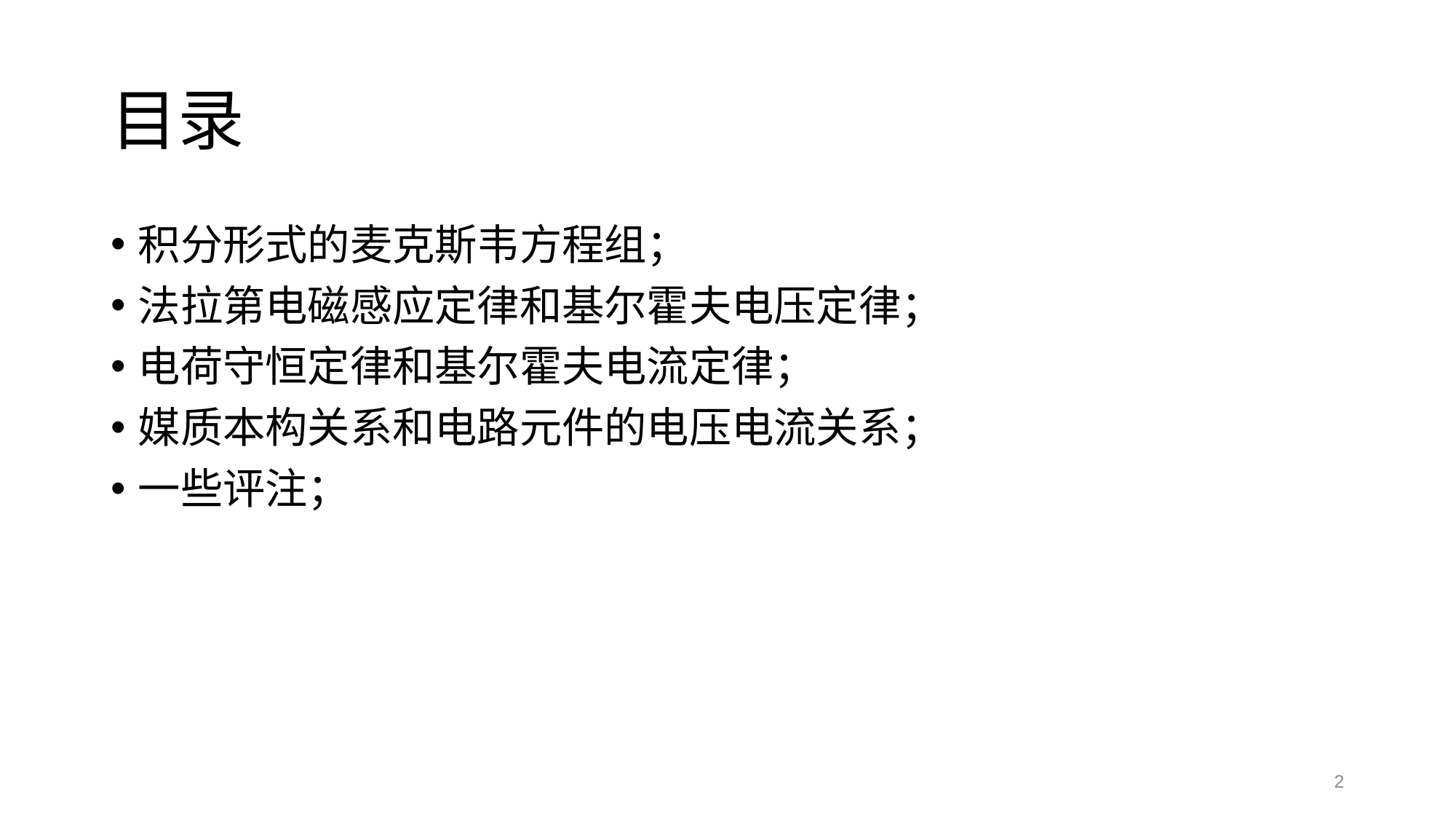

# 目录
积分形式的麦克斯韦方程组；
法拉第电磁感应定律和基尔霍夫电压定律；
电荷守恒定律和基尔霍夫电流定律；
媒质本构关系和电路元件的电压电流关系；
一些评注；
2